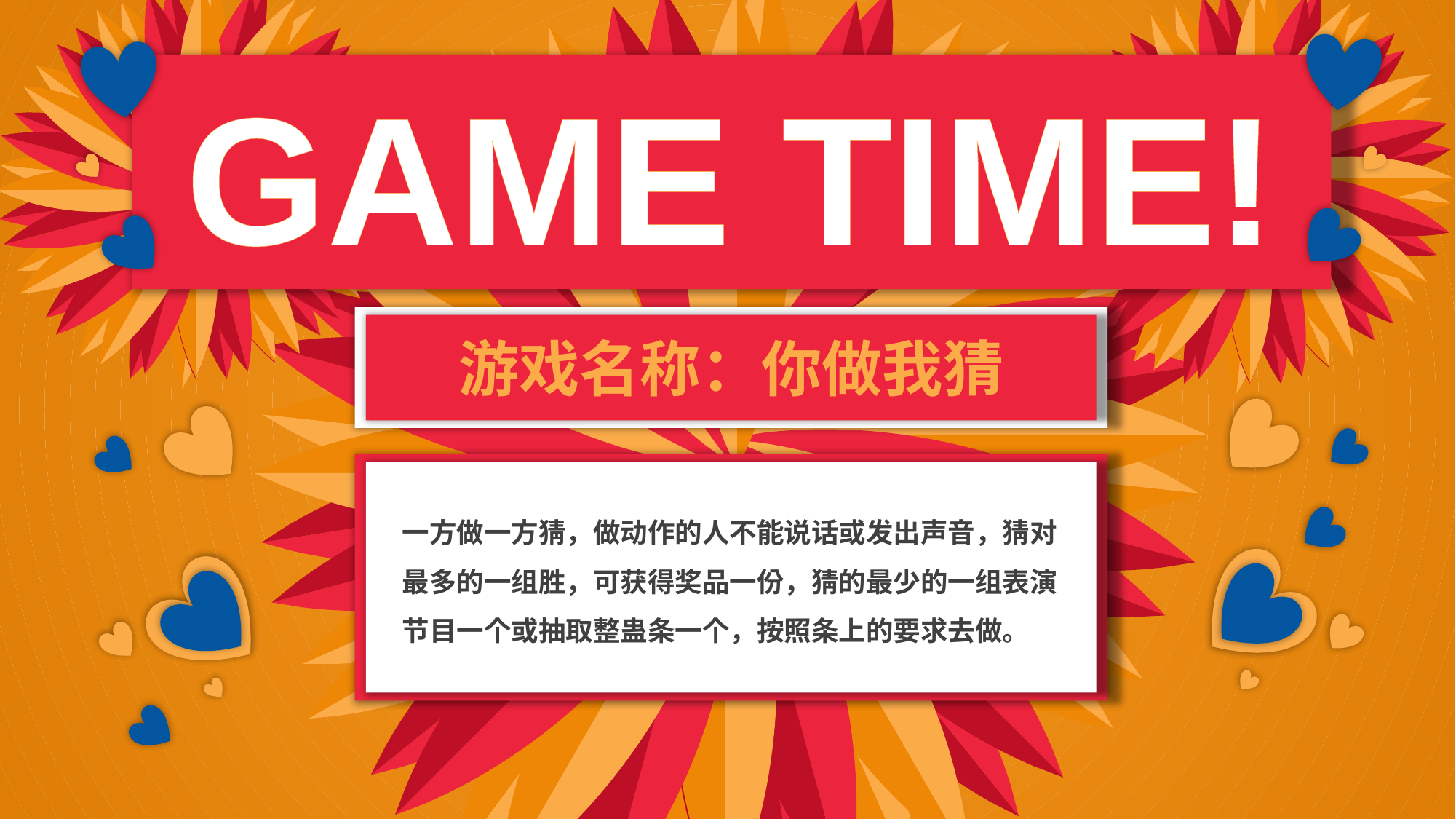

GAME TIME!

游戏名称：你做我猜

一方做一方猜，做动作的人不能说话或发出声音，猜对最多的一组胜，可获得奖品一份，猜的最少的一组表演节目一个或抽取整蛊条一个，按照条上的要求去做。